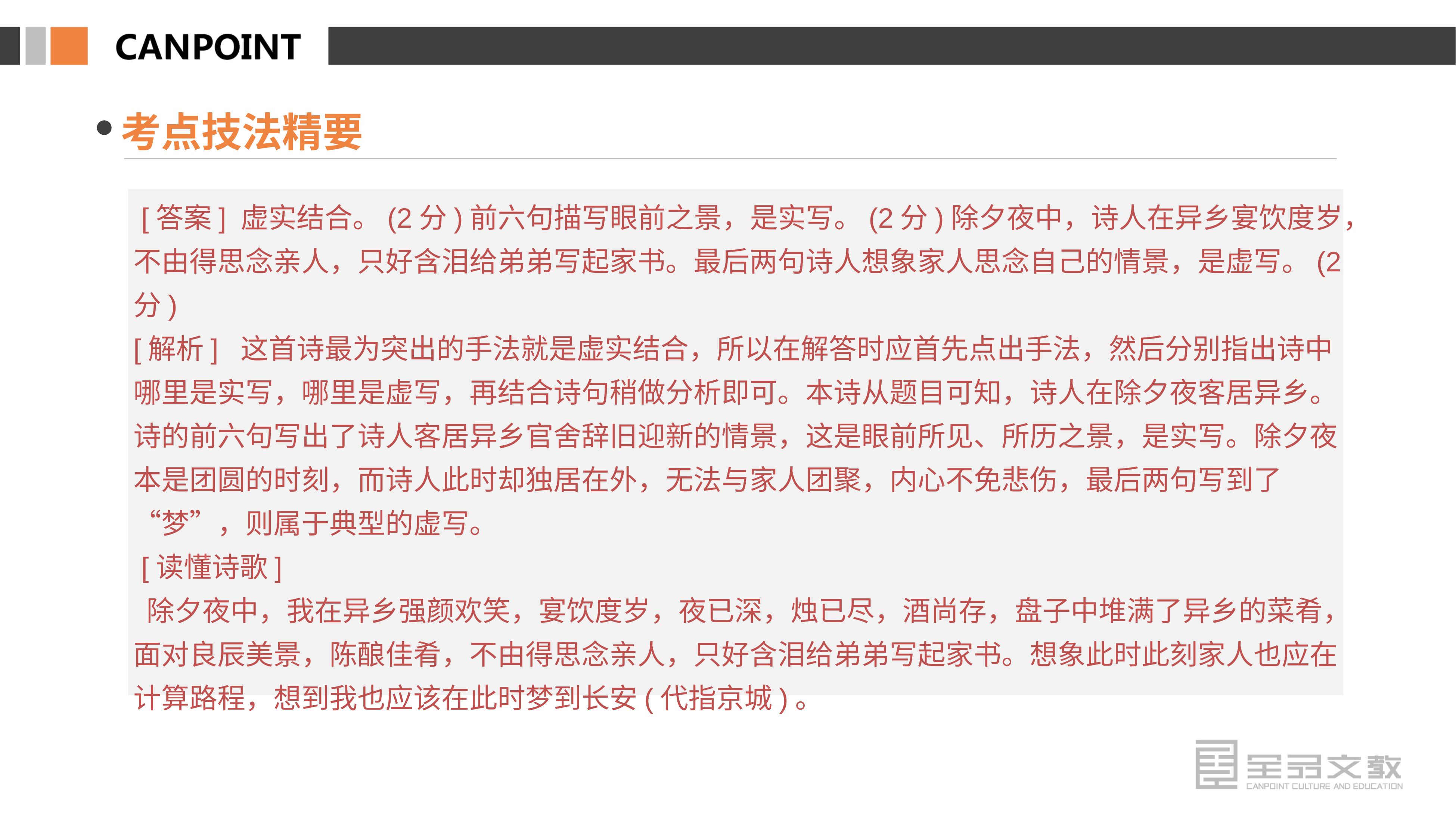

考点技法精要

 [答案] 虚实结合。(2分)前六句描写眼前之景，是实写。(2分)除夕夜中，诗人在异乡宴饮度岁，不由得思念亲人，只好含泪给弟弟写起家书。最后两句诗人想象家人思念自己的情景，是虚写。(2分)
[解析]  这首诗最为突出的手法就是虚实结合，所以在解答时应首先点出手法，然后分别指出诗中哪里是实写，哪里是虚写，再结合诗句稍做分析即可。本诗从题目可知，诗人在除夕夜客居异乡。诗的前六句写出了诗人客居异乡官舍辞旧迎新的情景，这是眼前所见、所历之景，是实写。除夕夜本是团圆的时刻，而诗人此时却独居在外，无法与家人团聚，内心不免悲伤，最后两句写到了“梦”，则属于典型的虚写。
 [读懂诗歌]
 除夕夜中，我在异乡强颜欢笑，宴饮度岁，夜已深，烛已尽，酒尚存，盘子中堆满了异乡的菜肴，面对良辰美景，陈酿佳肴，不由得思念亲人，只好含泪给弟弟写起家书。想象此时此刻家人也应在计算路程，想到我也应该在此时梦到长安(代指京城)。